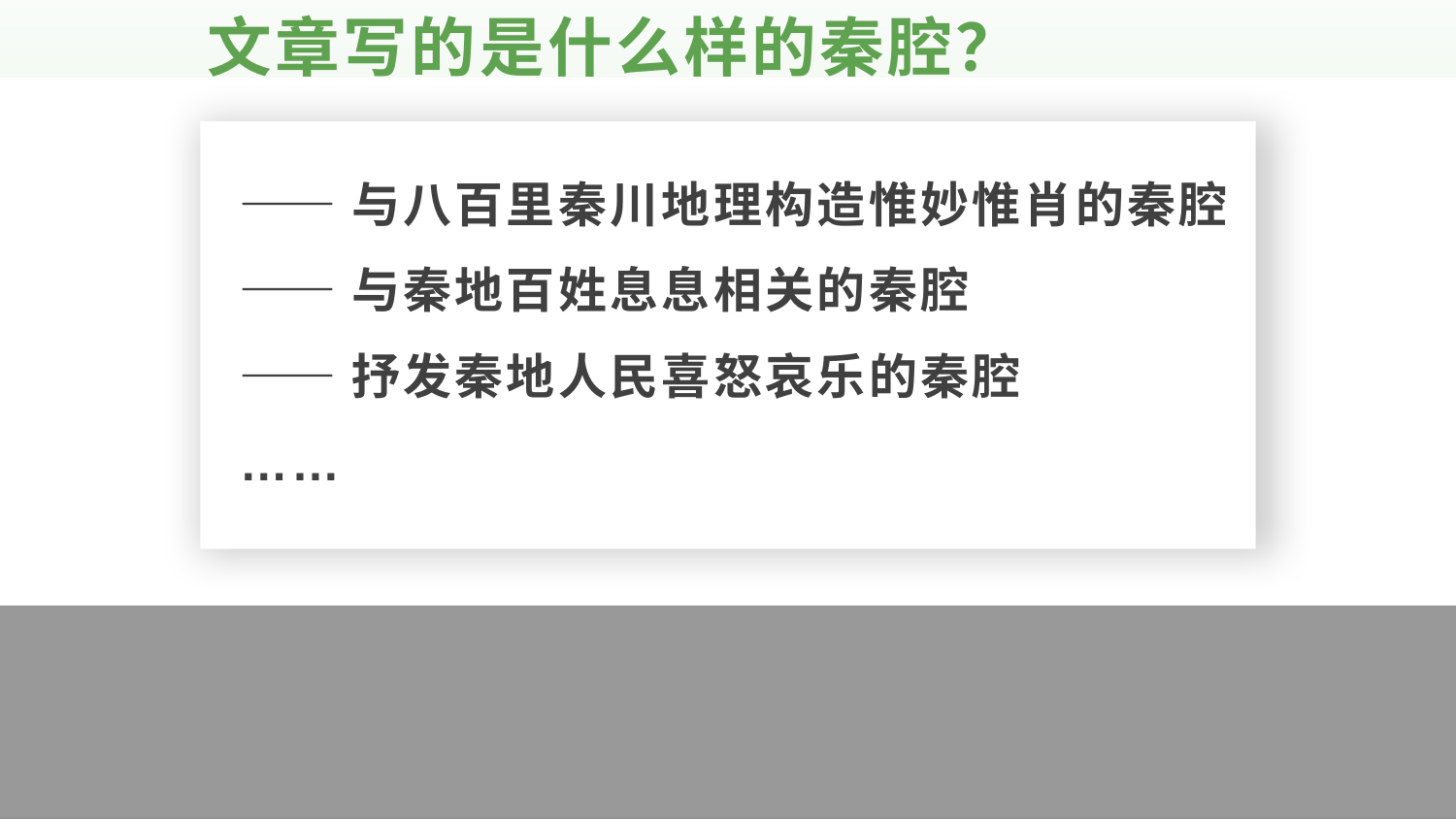

文章写的是什么样的秦腔？

——与八百里秦川地理构造惟妙惟肖的秦腔
——与秦地百姓息息相关的秦腔
——抒发秦地人民喜怒哀乐的秦腔
……